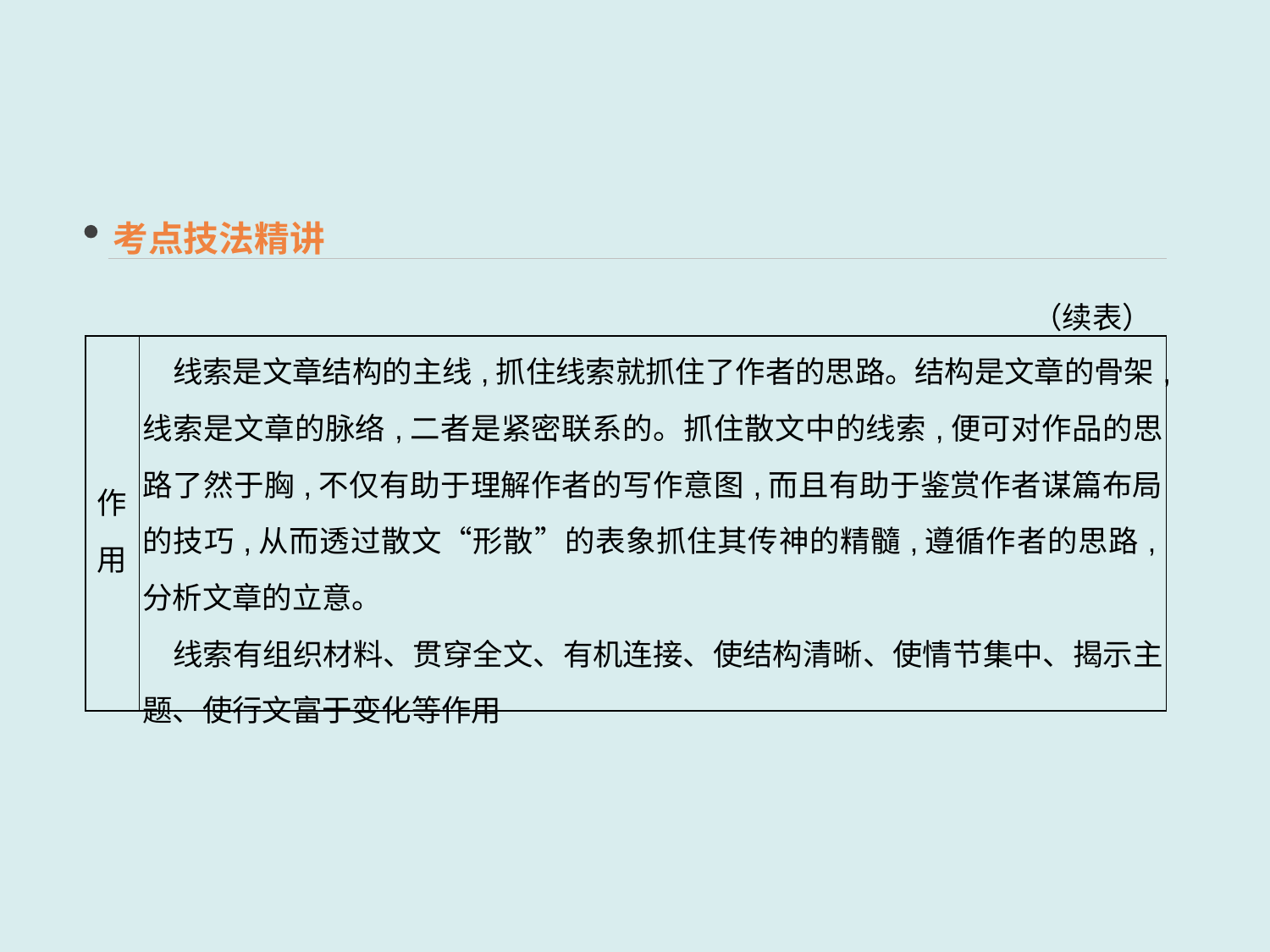

考点技法精讲

（续表）
| 作用 | 线索是文章结构的主线,抓住线索就抓住了作者的思路。结构是文章的骨架,线索是文章的脉络,二者是紧密联系的。抓住散文中的线索,便可对作品的思路了然于胸,不仅有助于理解作者的写作意图,而且有助于鉴赏作者谋篇布局的技巧,从而透过散文“形散”的表象抓住其传神的精髓,遵循作者的思路,分析文章的立意。 　线索有组织材料、贯穿全文、有机连接、使结构清晰、使情节集中、揭示主题、使行文富于变化等作用 |
| --- | --- |